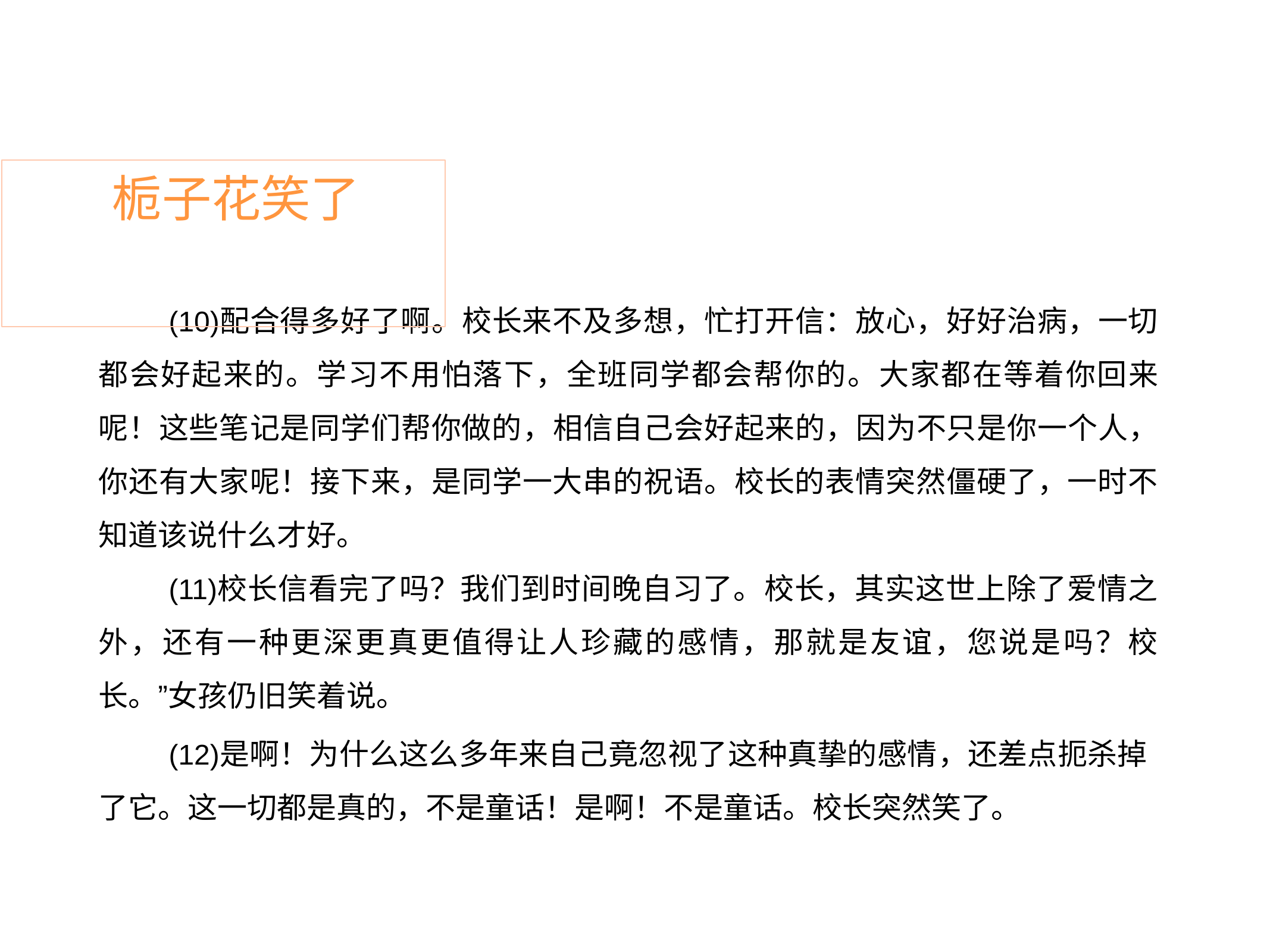

# 栀子花笑了
配合得多好了啊。校长来不及多想，忙打开信：放心，好好治病，一切 都会好起来的。学习不用怕落下，全班同学都会帮你的。大家都在等着你回来 呢！这些笔记是同学们帮你做的，相信自己会好起来的，因为不只是你一个人， 你还有大家呢！接下来，是同学一大串的祝语。校长的表情突然僵硬了，一时不 知道该说什么才好。
校长信看完了吗？我们到时间晚自习了。校长，其实这世上除了爱情之 外，还有一种更深更真更值得让人珍藏的感情，那就是友谊，您说是吗？校 长。”女孩仍旧笑着说。
是啊！为什么这么多年来自己竟忽视了这种真挚的感情，还差点扼杀掉 了它。这一切都是真的，不是童话！是啊！不是童话。校长突然笑了。